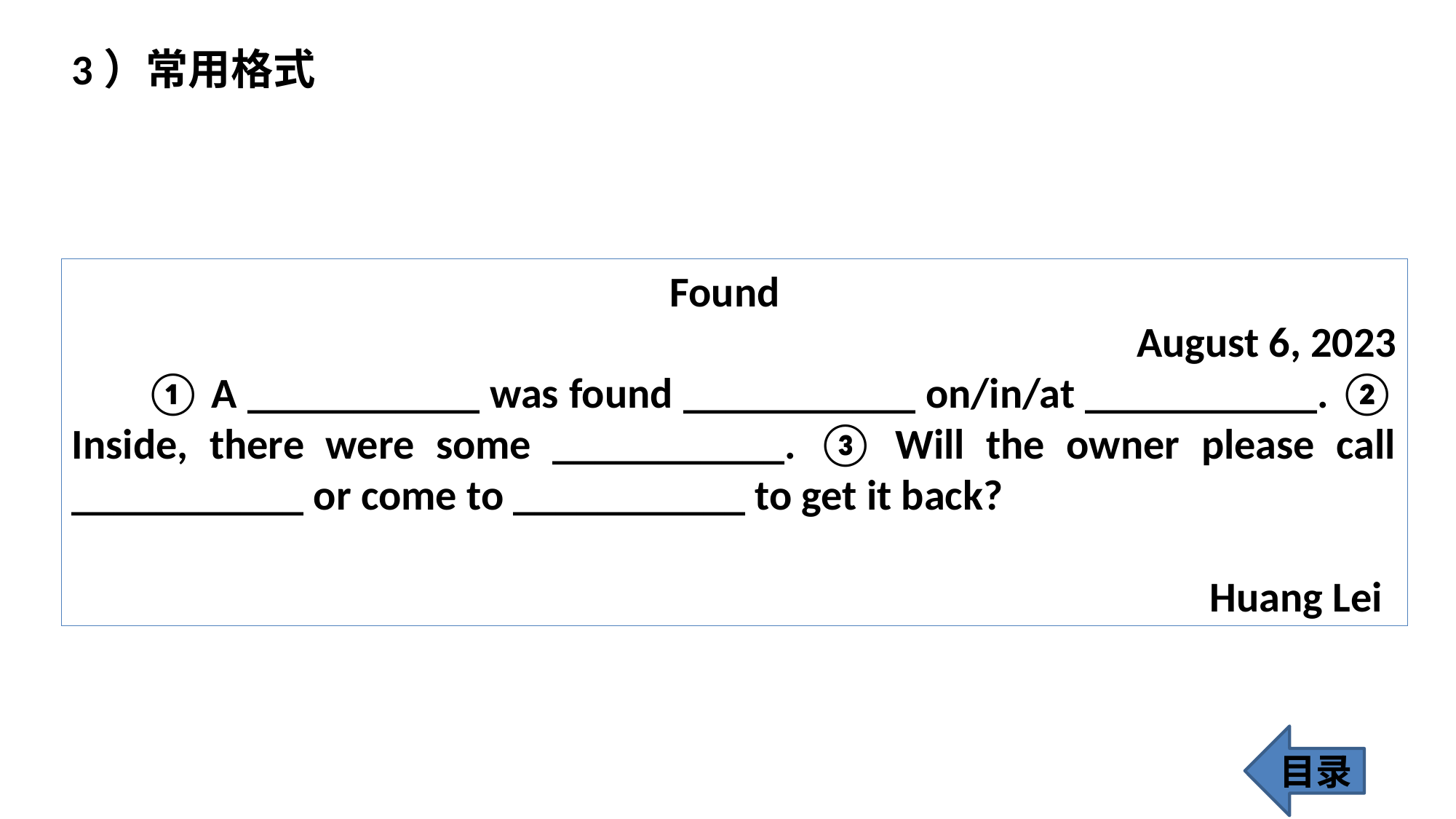

3）常用格式
                                                              Found
                                                                                                              August 6, 2023        ① A ___________ was found ___________ on/in/at ___________. ② Inside, there were some ___________. ③ Will the owner please call ___________ or come to ___________ to get it back?

                                                                                                                      Huang Lei
目录
59